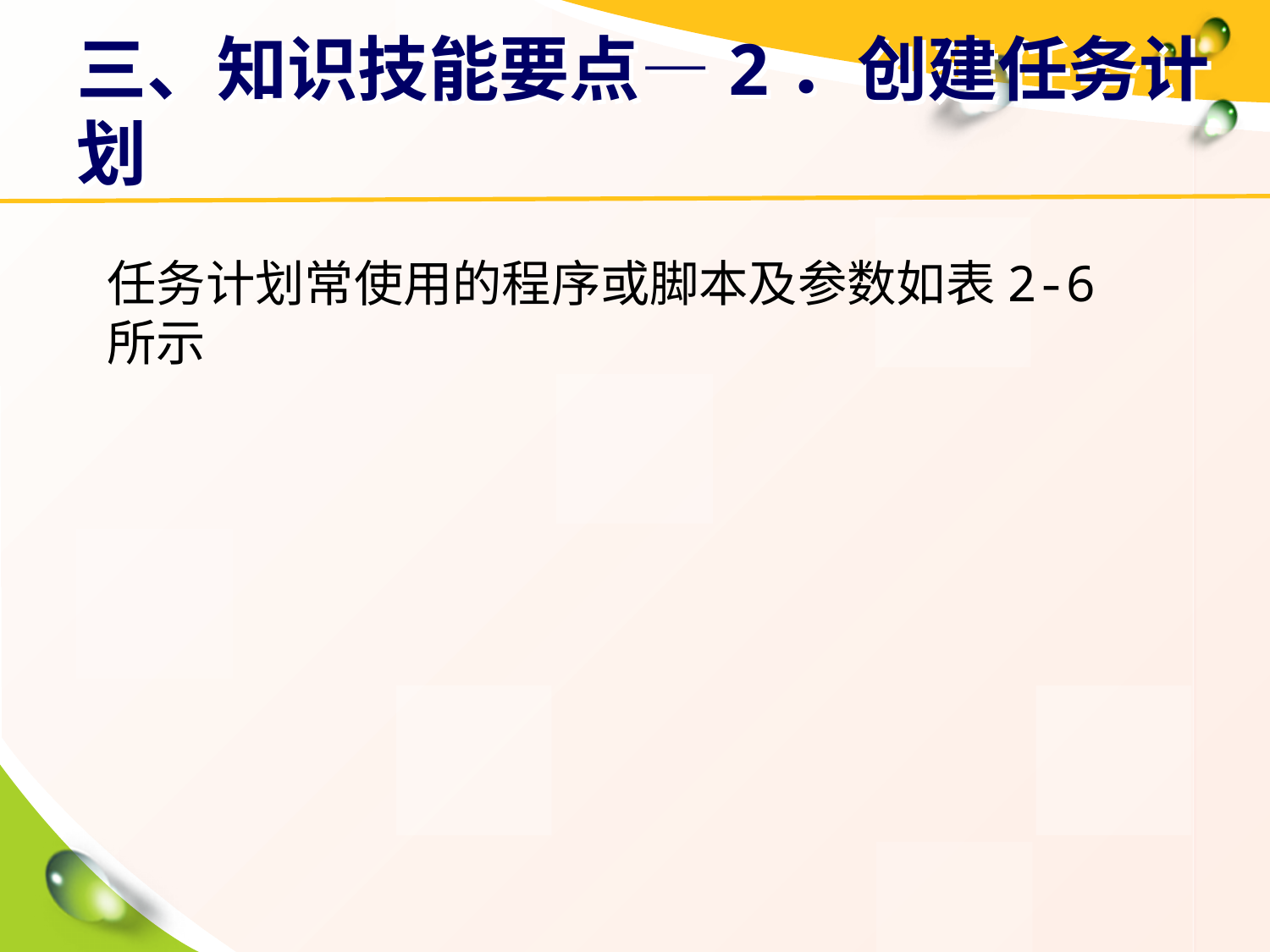

# 三、知识技能要点—2．创建任务计划
任务计划常使用的程序或脚本及参数如表2-6所示